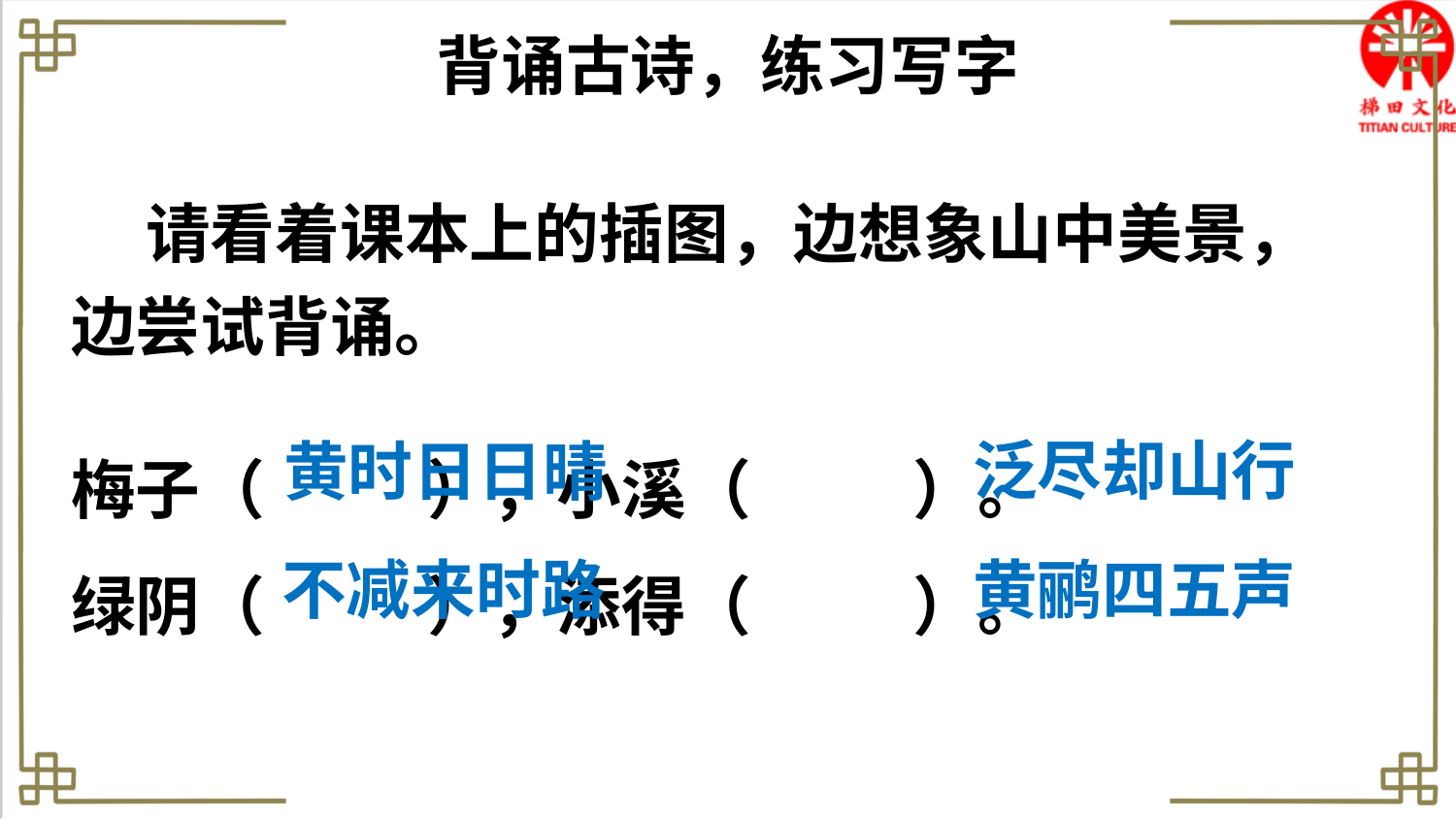

背诵古诗，练习写字
    请看着课本上的插图，边想象山中美景，边尝试背诵。
梅子（           ），小溪（           ）。
绿阴（           ），添得（           ）。
泛尽却山行
黄时日日晴
不减来时路
黄鹂四五声